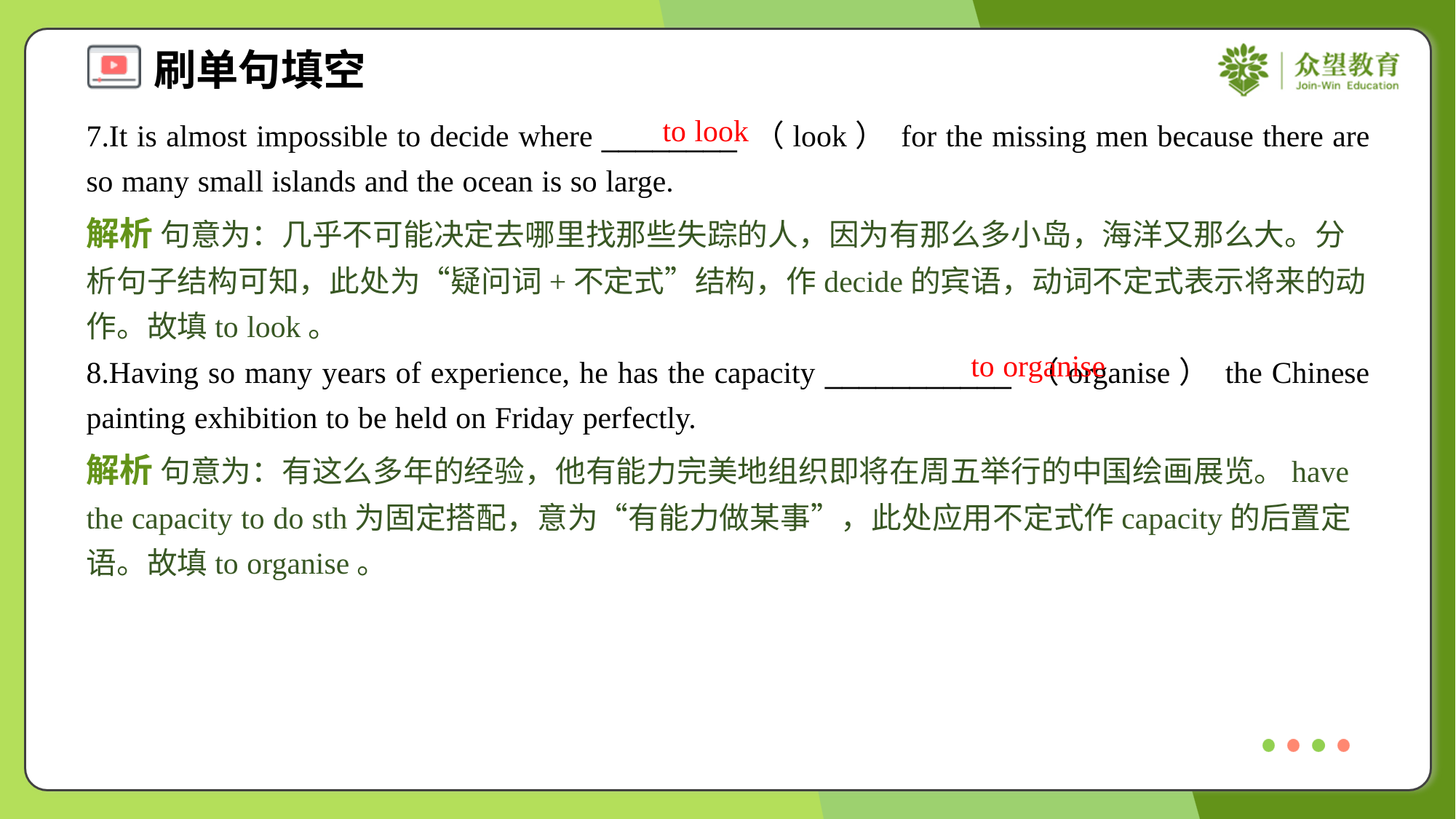

to look
7.It is almost impossible to decide where ________ （look） for the missing men because there are so many small islands and the ocean is so large.
解析 句意为：几乎不可能决定去哪里找那些失踪的人，因为有那么多小岛，海洋又那么大。分析句子结构可知，此处为“疑问词+不定式”结构，作decide的宾语，动词不定式表示将来的动作。故填to look。
to organise
8.Having so many years of experience, he has the capacity ___________ （organise） the Chinese painting exhibition to be held on Friday perfectly.
解析 句意为：有这么多年的经验，他有能力完美地组织即将在周五举行的中国绘画展览。have the capacity to do sth为固定搭配，意为“有能力做某事”，此处应用不定式作capacity的后置定语。故填to organise。